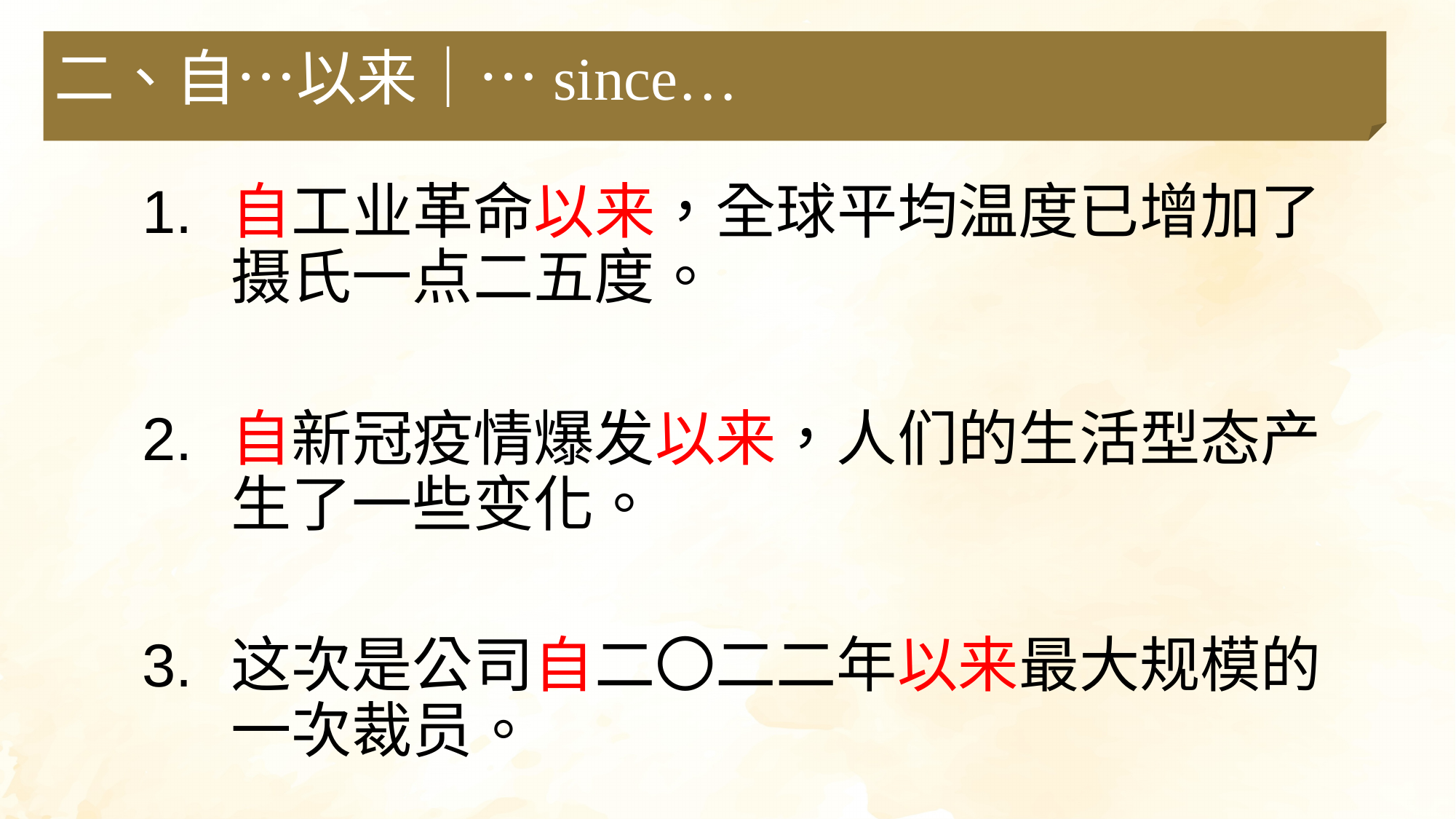

二、自…以来｜…since…
自工业革命以来，全球平均温度已增加了摄氏一点二五度。

自新冠疫情爆发以来，人们的生活型态产生了一些变化。

这次是公司自二〇二二年以来最大规模的一次裁员。